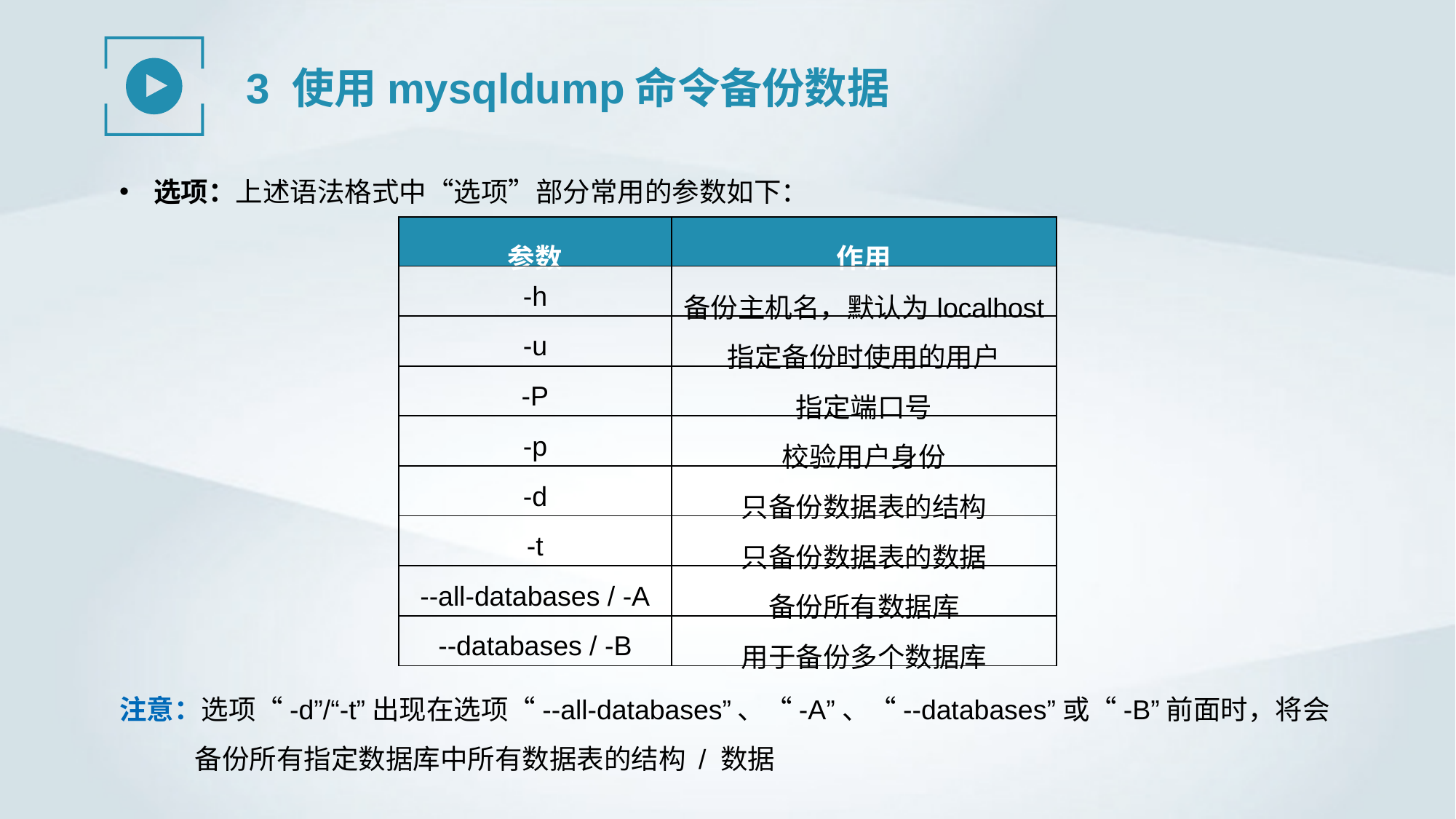

3 使用mysqldump命令备份数据
选项：上述语法格式中“选项”部分常用的参数如下：
| 参数 | 作用 |
| --- | --- |
| -h | 备份主机名，默认为localhost |
| -u | 指定备份时使用的用户 |
| -P | 指定端口号 |
| -p | 校验用户身份 |
| -d | 只备份数据表的结构 |
| -t | 只备份数据表的数据 |
| --all-databases / -A | 备份所有数据库 |
| --databases / -B | 用于备份多个数据库 |
注意：选项“-d”/“-t”出现在选项“--all-databases”、“-A”、“--databases”或“-B”前面时，将会备份所有指定数据库中所有数据表的结构 / 数据